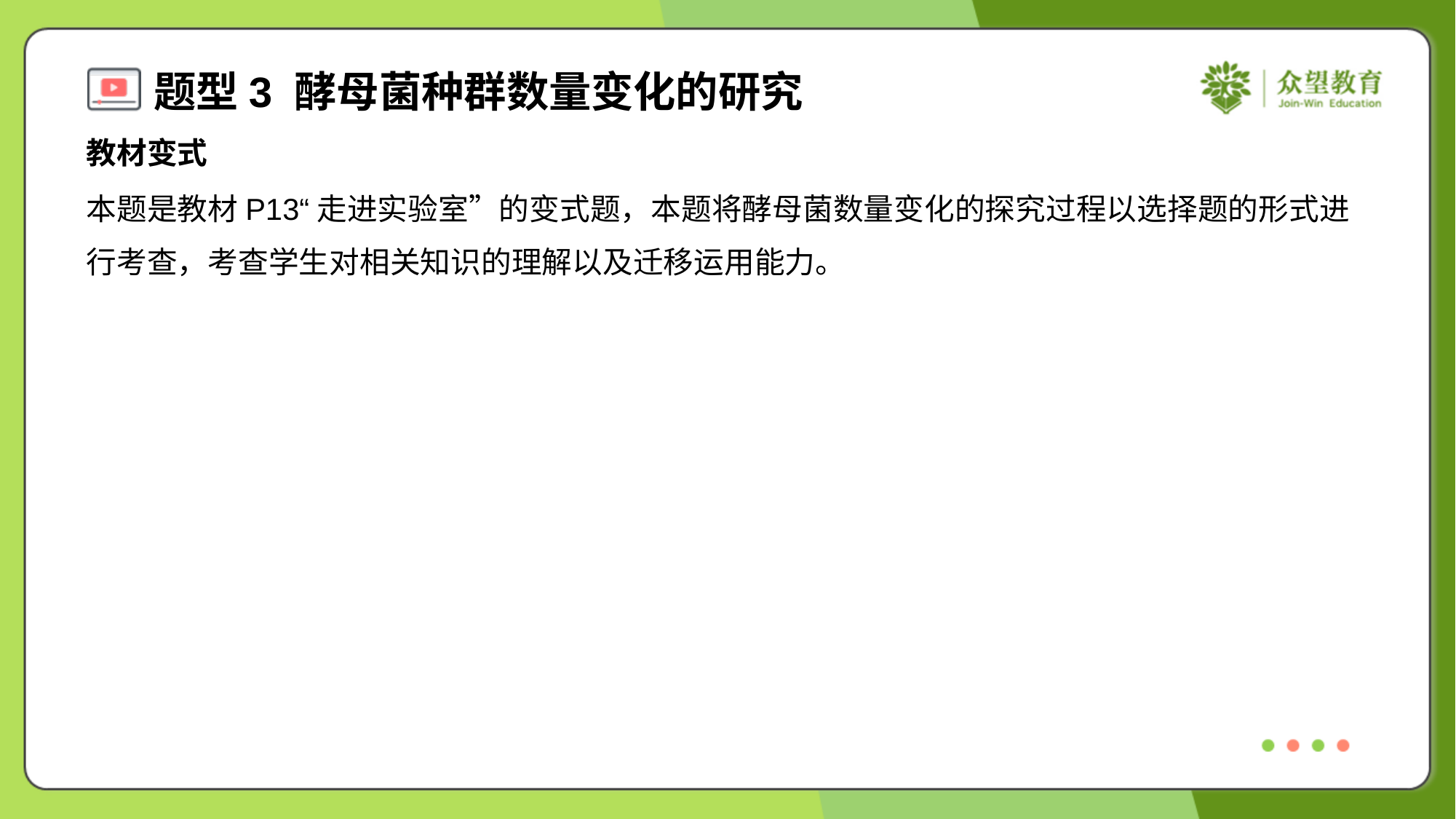

教材变式
本题是教材P13“走进实验室”的变式题，本题将酵母菌数量变化的探究过程以选择题的形式进
行考查，考查学生对相关知识的理解以及迁移运用能力。